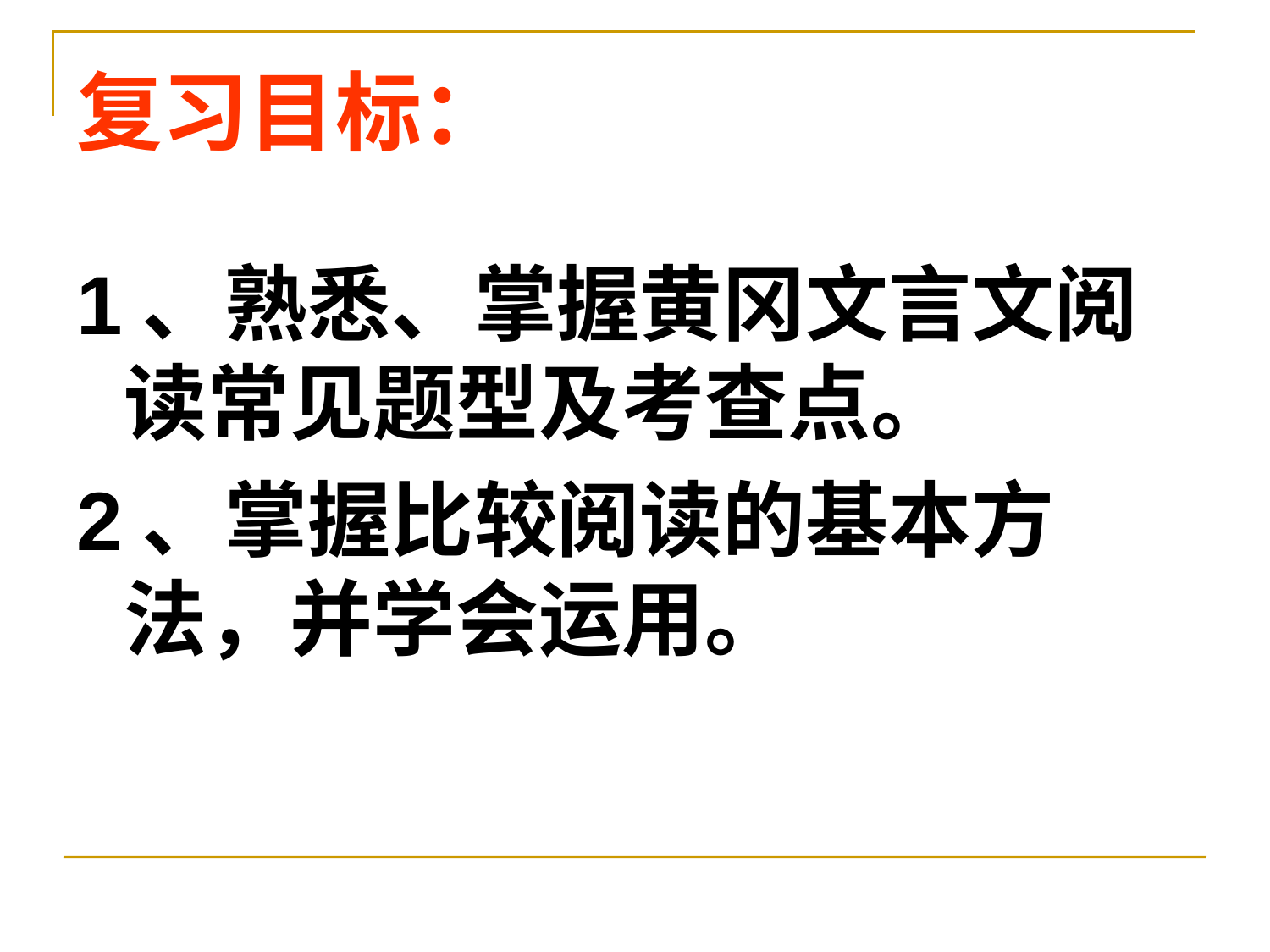

复习目标：

1、熟悉、掌握黄冈文言文阅读常见题型及考查点。
2、掌握比较阅读的基本方法，并学会运用。